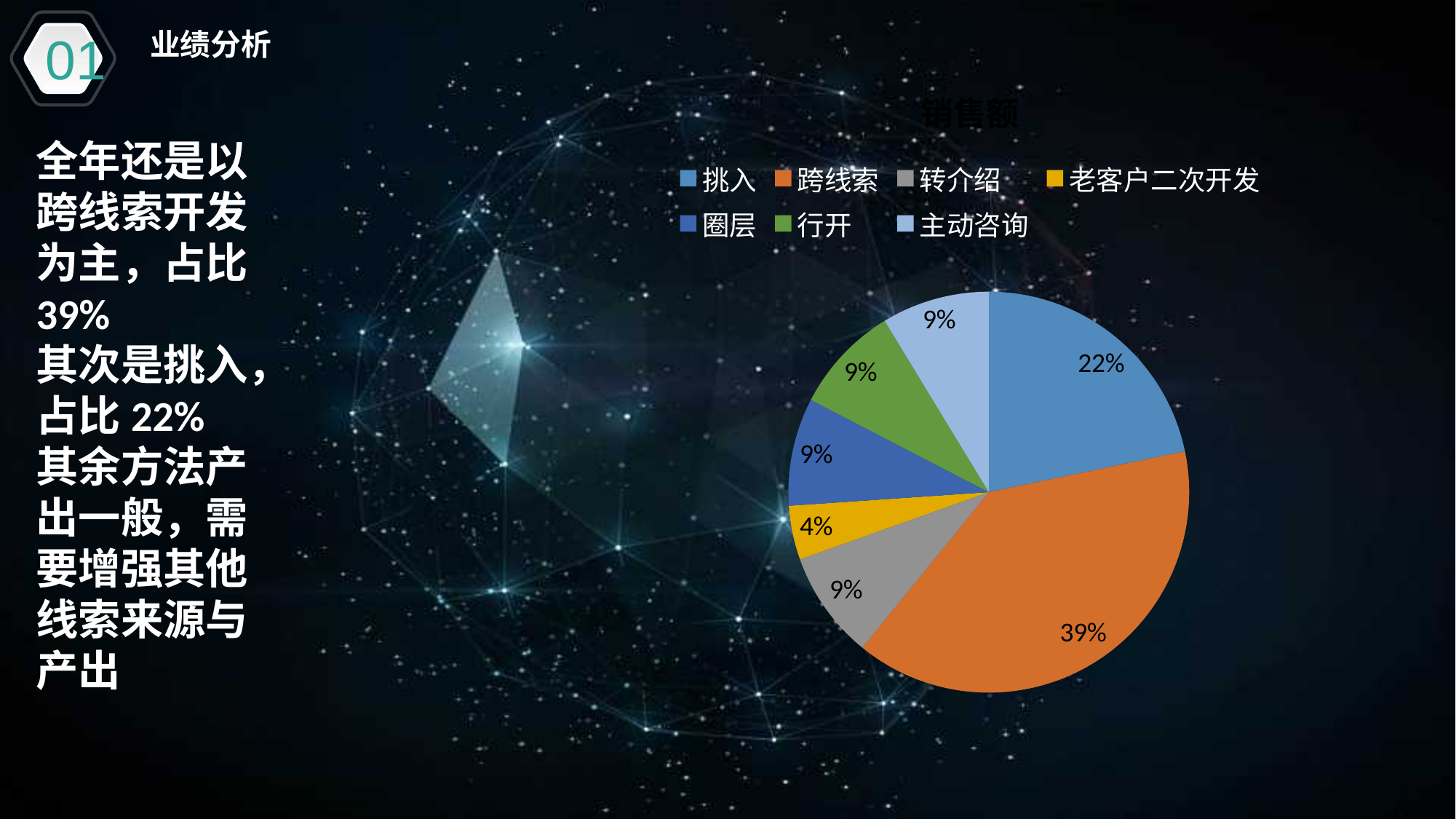

01
业绩分析

### Chart:

| Category | 销售额 |
|---|---|
| 挑入 | 5.0 |
| 跨线索 | 9.0 |
| 转介绍 | 2.0 |
| 老客户二次开发 | 1.0 |
| 圈层 | 2.0 |
| 行开 | 2.0 |
| 主动咨询 | 2.0 |
全年还是以跨线索开发为主，占比39%
其次是挑入，占比22%
其余方法产出一般，需要增强其他线索来源与产出